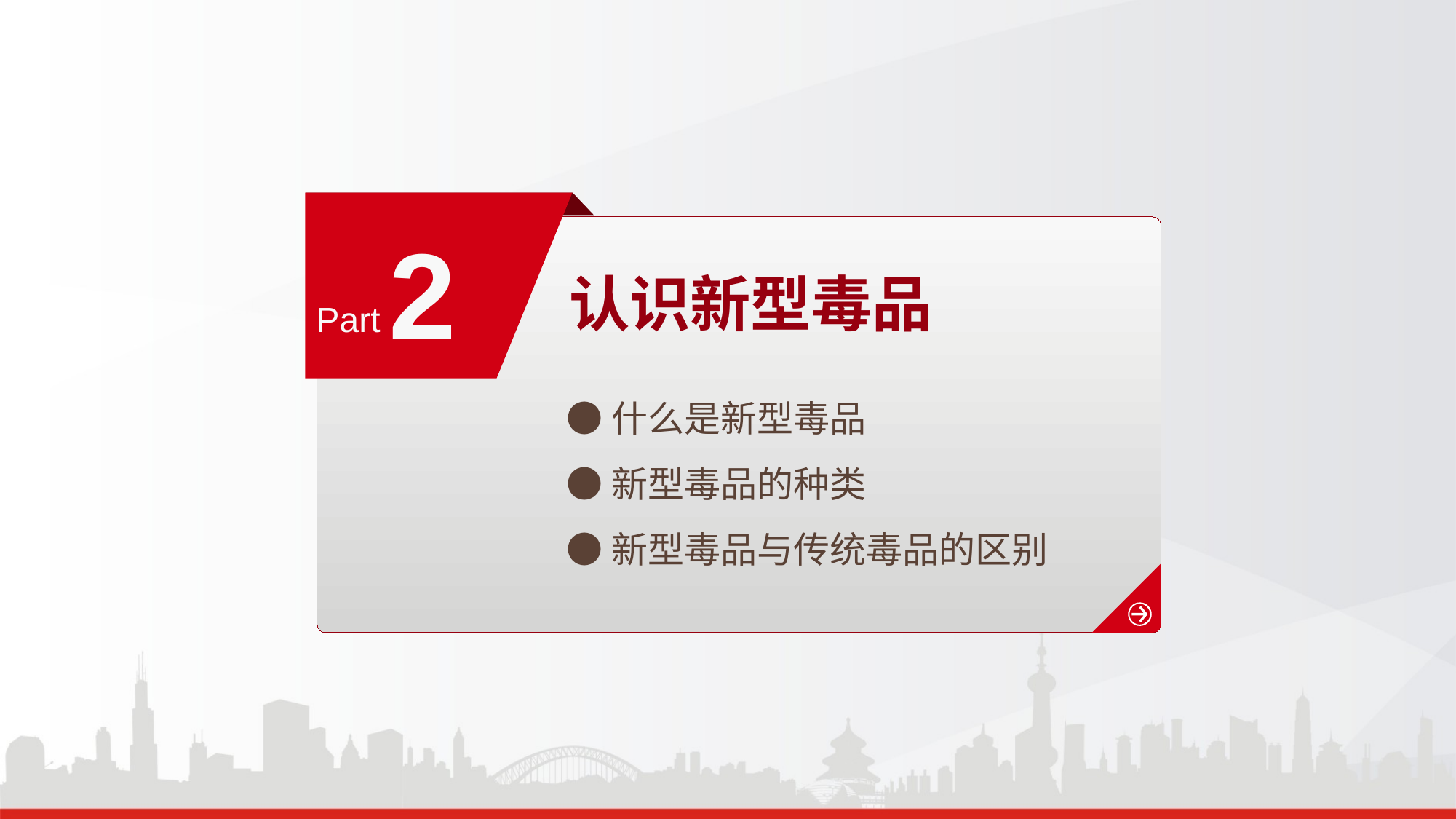

2

认识新型毒品
Part
●什么是新型毒品
●新型毒品的种类
●新型毒品与传统毒品的区别